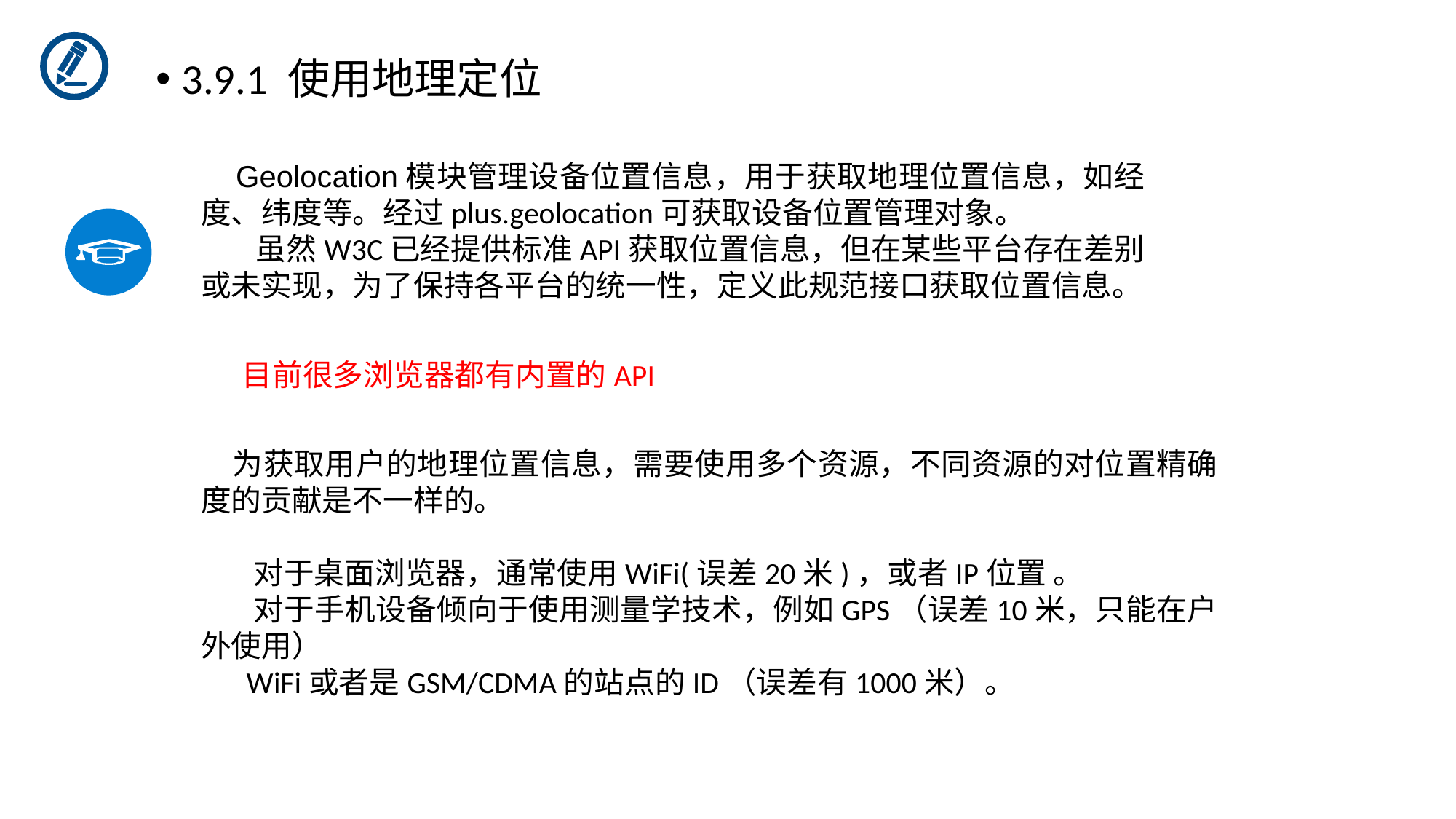

3.9.1 使用地理定位
 Geolocation模块管理设备位置信息，用于获取地理位置信息，如经度、纬度等。经过plus.geolocation可获取设备位置管理对象。
   虽然W3C已经提供标准API获取位置信息，但在某些平台存在差别或未实现，为了保持各平台的统一性，定义此规范接口获取位置信息。

目前很多浏览器都有内置的API
为获取用户的地理位置信息，需要使用多个资源，不同资源的对位置精确度的贡献是不一样的。

  对于桌面浏览器，通常使用WiFi(误差20米)，或者IP位置 。
  对于手机设备倾向于使用测量学技术，例如GPS（误差10米，只能在户外使用）
  WiFi或者是GSM/CDMA的站点的ID（误差有1000米）。